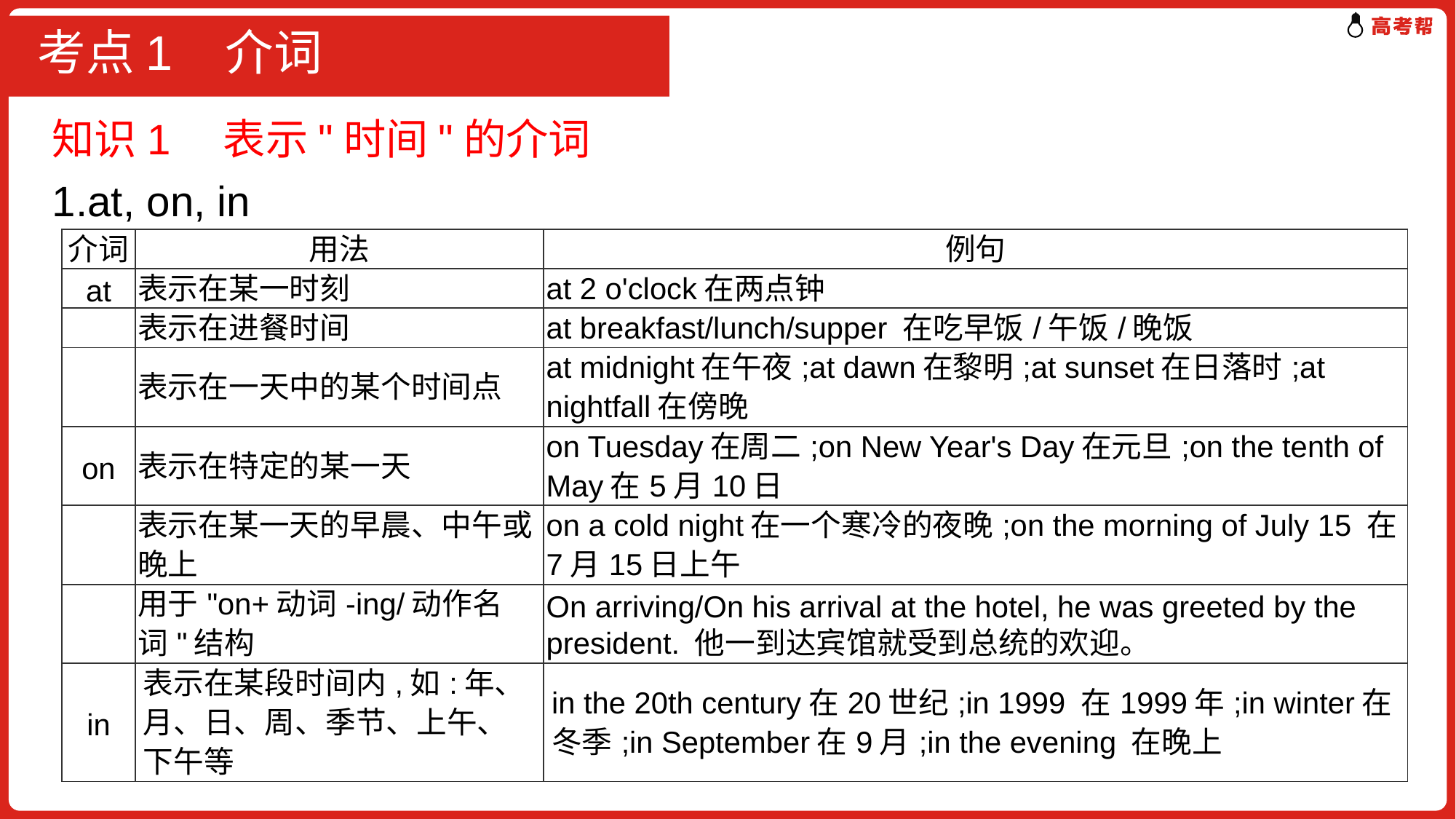

# 考点1   介词
知识1　表示"时间"的介词
1.at, on, in

| 介词 | 用法 | 例句 |
| --- | --- | --- |
| at | 表示在某一时刻 | at 2 o'clock在两点钟 |
|  | 表示在进餐时间 | at breakfast/lunch/supper 在吃早饭/午饭/晚饭 |
|  | 表示在一天中的某个时间点 | at midnight在午夜;at dawn在黎明;at sunset在日落时;at nightfall在傍晚 |
| on | 表示在特定的某一天 | on Tuesday在周二;on New Year's Day在元旦;on the tenth of May在5月10日 |
|  | 表示在某一天的早晨、中午或晚上 | on a cold night在一个寒冷的夜晚;on the morning of July 15 在7月15日上午 |
|  | 用于"on+动词-ing/动作名词"结构 | On arriving/On his arrival at the hotel, he was greeted by the president. 他一到达宾馆就受到总统的欢迎。 |
| in | 表示在某段时间内,如:年、月、日、周、季节、上午、下午等 | in the 20th century在20世纪;in 1999 在1999年;in winter在冬季;in September在9月;in the evening 在晚上 |